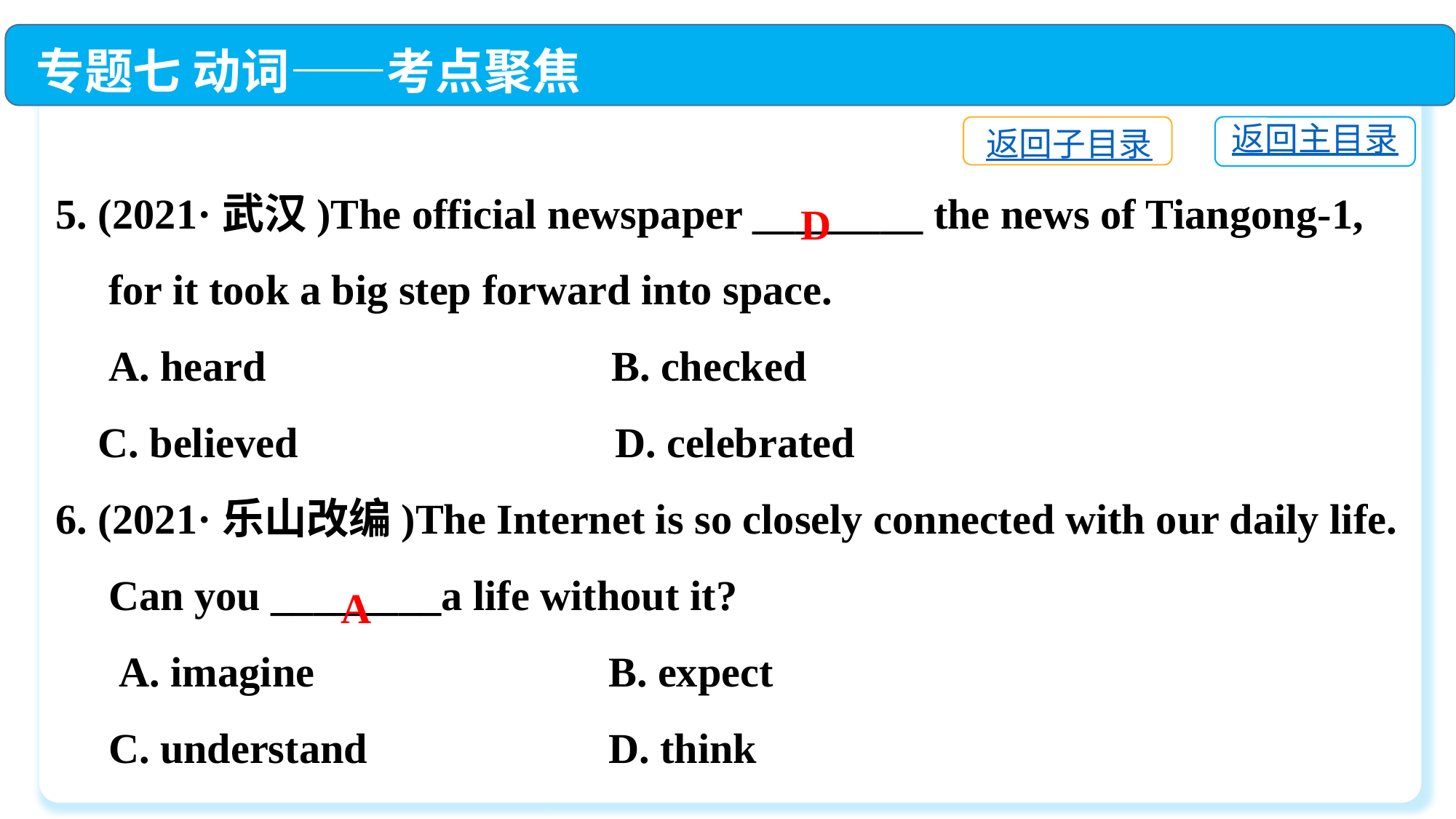

专题七 动词——考点聚焦

5. (2021·武汉)The official newspaper ________ the news of Tiangong-1,
     for it took a big step forward into space.
     A. heard	                                B. checked
    C. believed	                      D. celebrated
6. (2021·乐山改编)The Internet is so closely connected with our daily life.
     Can you ________a life without it?
      A. imagine　　	           B. expect
     C. understand　　	           D. think
返回主目录

返回子目录
D
A